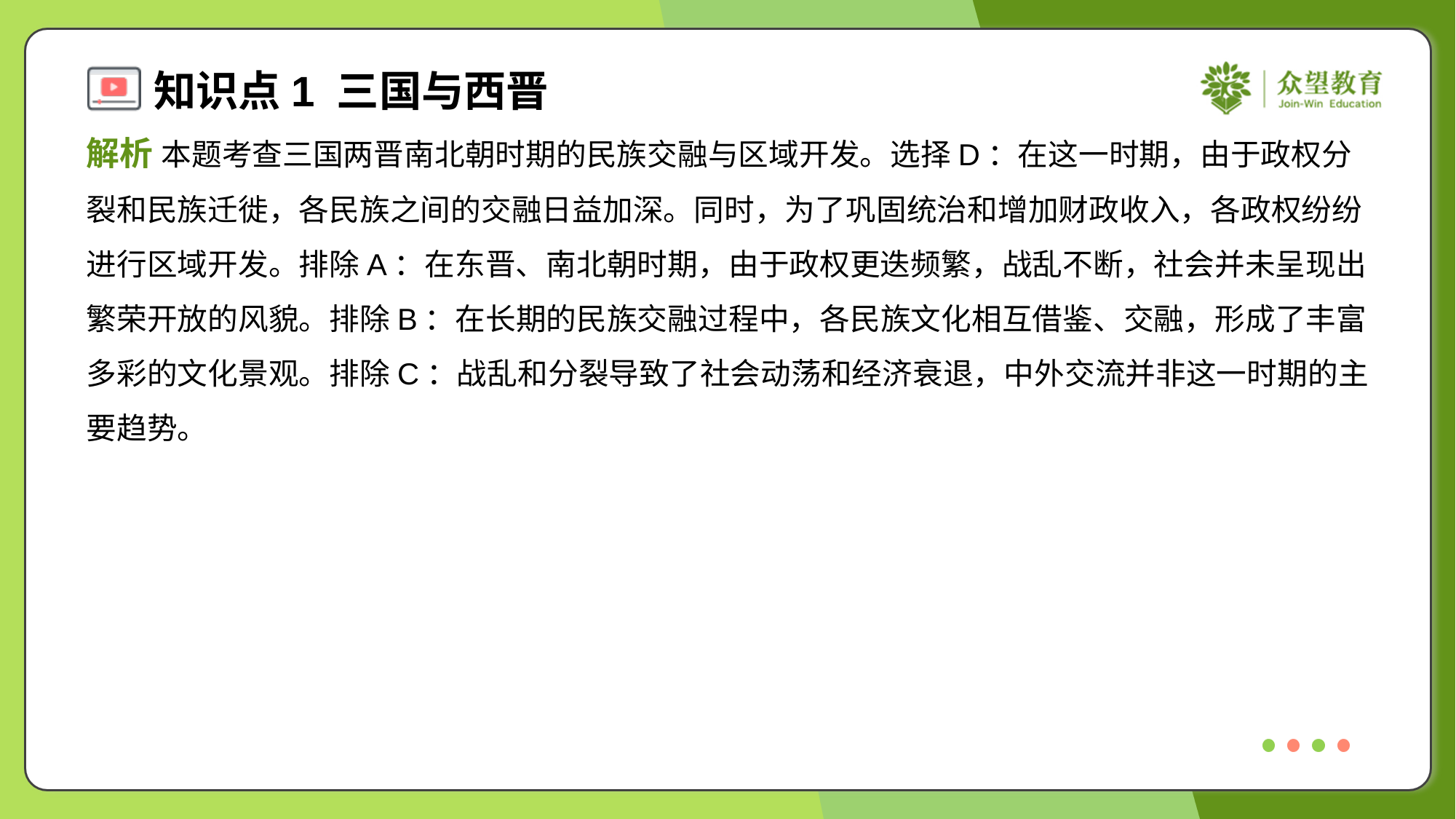

解析 本题考查三国两晋南北朝时期的民族交融与区域开发。选择D：在这一时期，由于政权分
裂和民族迁徙，各民族之间的交融日益加深。同时，为了巩固统治和增加财政收入，各政权纷纷
进行区域开发。排除A：在东晋、南北朝时期，由于政权更迭频繁，战乱不断，社会并未呈现出
繁荣开放的风貌。排除B：在长期的民族交融过程中，各民族文化相互借鉴、交融，形成了丰富
多彩的文化景观。排除C：战乱和分裂导致了社会动荡和经济衰退，中外交流并非这一时期的主
要趋势。